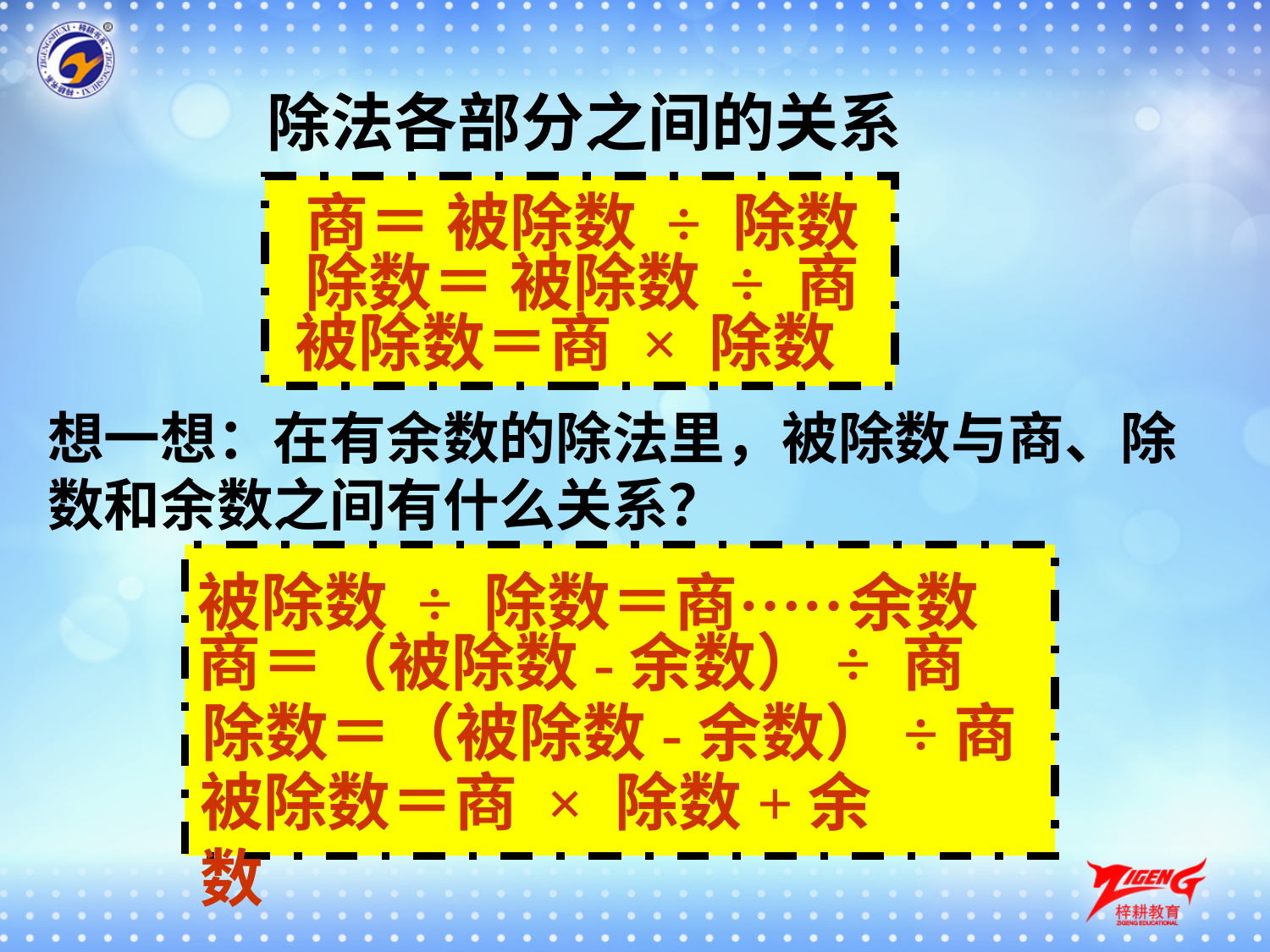

除法各部分之间的关系

商＝ 被除数 ÷ 除数
除数＝ 被除数 ÷ 商
被除数＝商 × 除数
想一想：在有余数的除法里，被除数与商、除数和余数之间有什么关系？
……
被除数 ÷ 除数＝商        余数

商＝（被除数-余数）÷ 商
除数＝（被除数-余数）÷商
被除数＝商 × 除数+余数